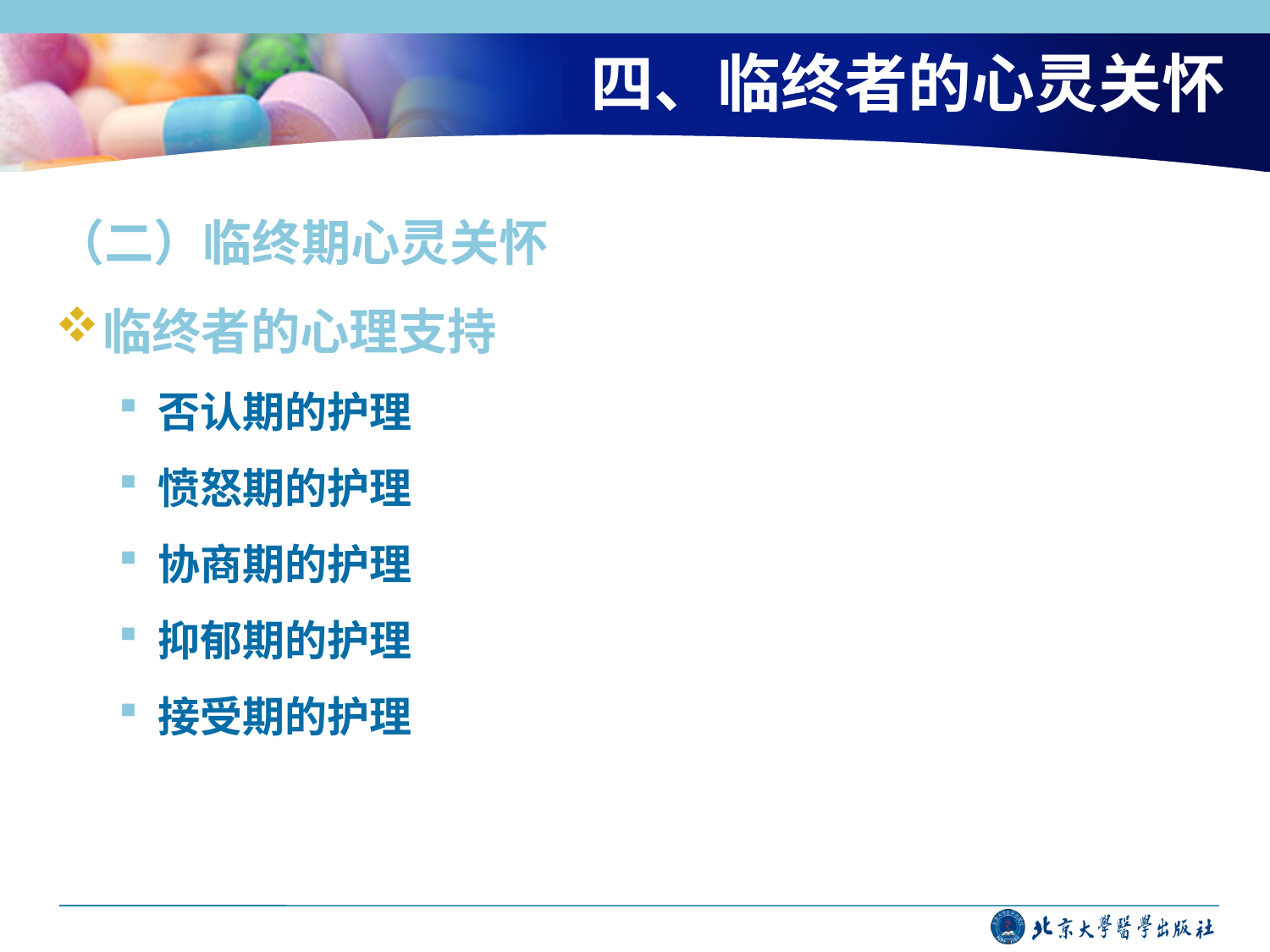

# 四、临终者的心灵关怀
（二）临终期心灵关怀
临终者的心理支持
否认期的护理
愤怒期的护理
协商期的护理
抑郁期的护理
接受期的护理